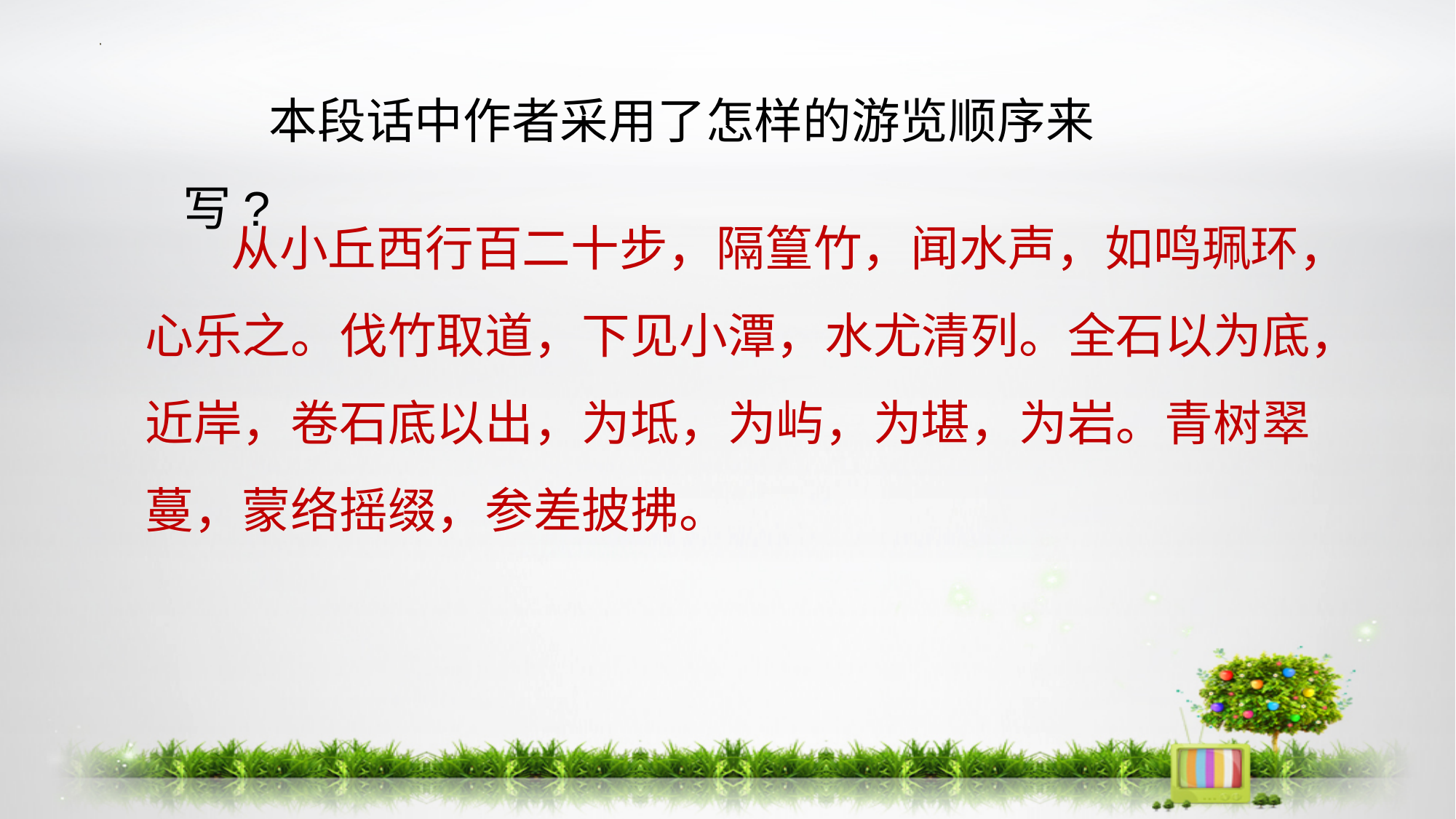

本段话中作者采用了怎样的游览顺序来写?
从小丘西行百二十步，隔篁竹，闻水声，如鸣珮环，心乐之。伐竹取道，下见小潭，水尤清列。全石以为底，近岸，卷石底以出，为坻，为屿，为堪，为岩。青树翠蔓，蒙络摇缀，参差披拂。